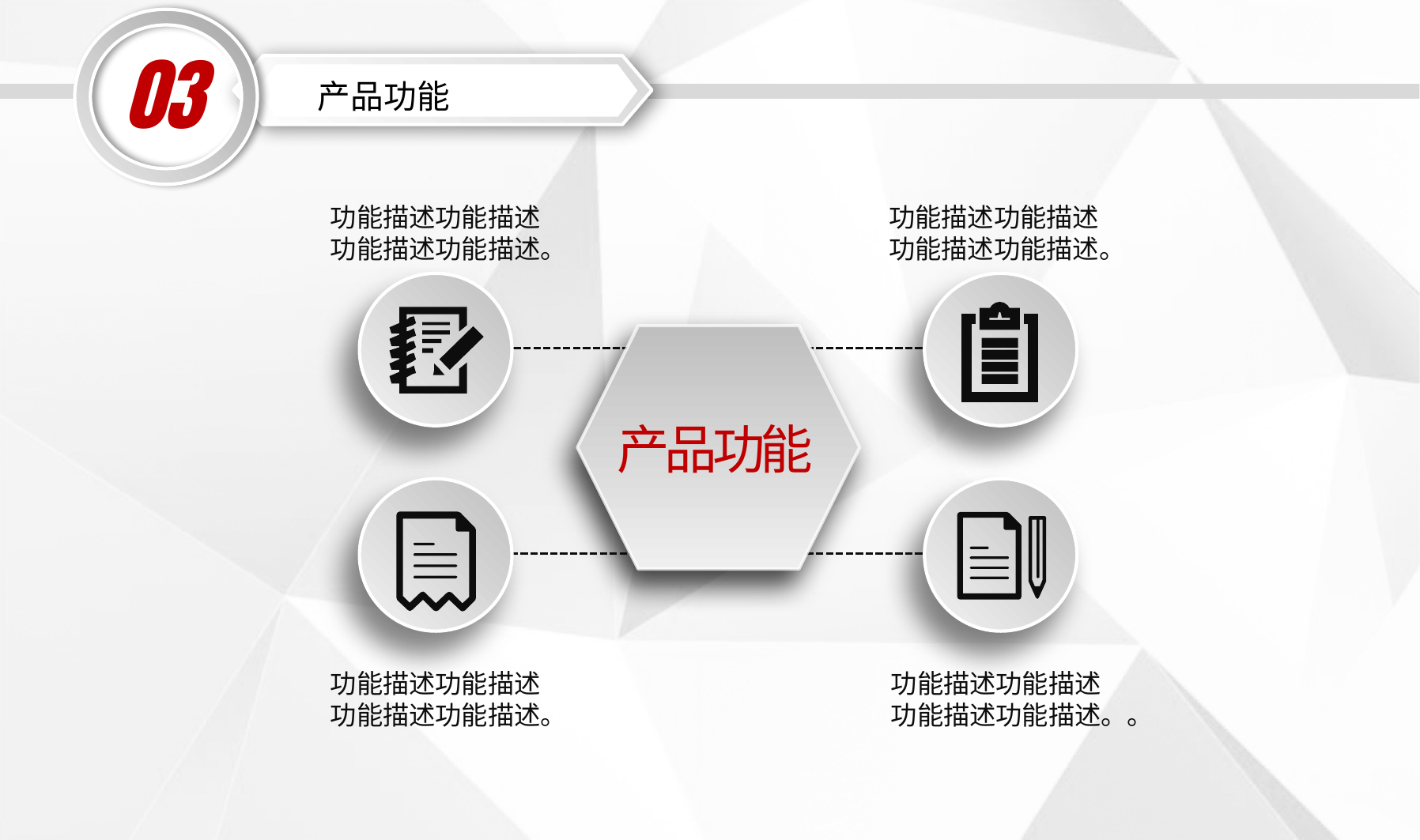

03

产品功能

功能描述功能描述
功能描述功能描述。
功能描述功能描述
功能描述功能描述。

产品功能

功能描述功能描述
功能描述功能描述。
功能描述功能描述
功能描述功能描述。。